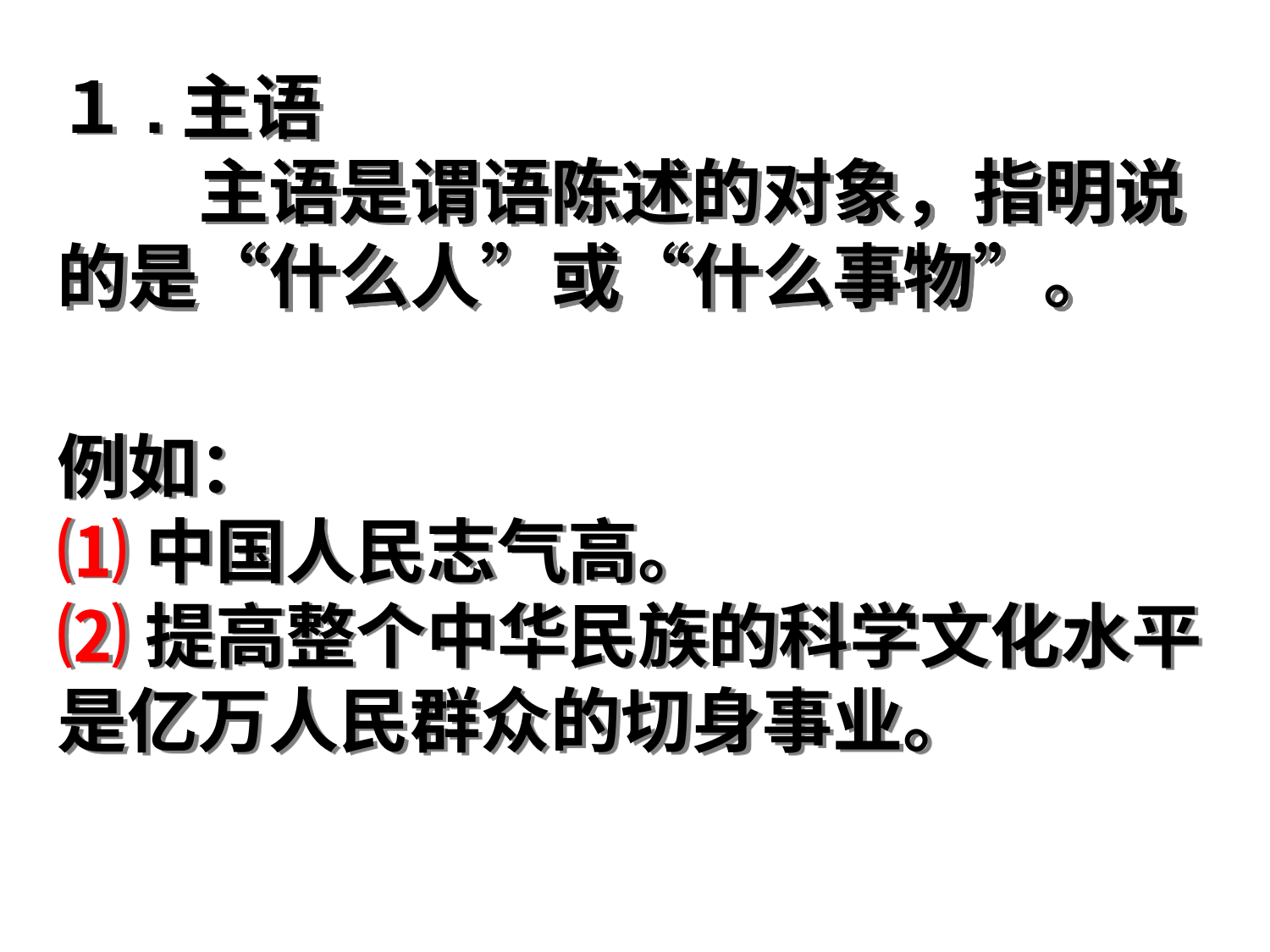

１.主语
　　主语是谓语陈述的对象，指明说的是“什么人”或“什么事物”。
例如：
⑴中国人民志气高。
⑵提高整个中华民族的科学文化水平
是亿万人民群众的切身事业。